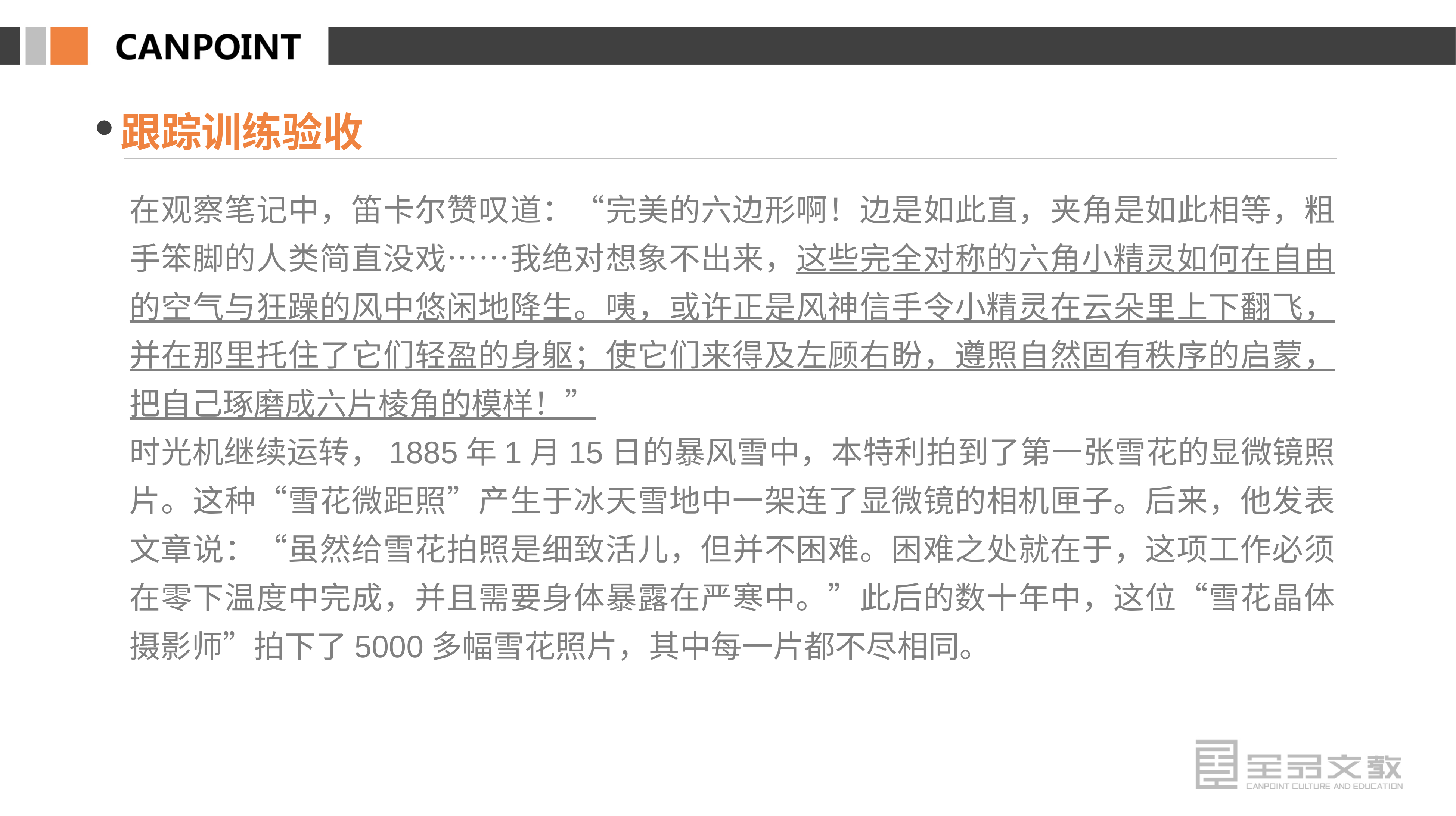

跟踪训练验收

在观察笔记中，笛卡尔赞叹道：“完美的六边形啊！边是如此直，夹角是如此相等，粗手笨脚的人类简直没戏……我绝对想象不出来，这些完全对称的六角小精灵如何在自由的空气与狂躁的风中悠闲地降生。咦，或许正是风神信手令小精灵在云朵里上下翻飞，并在那里托住了它们轻盈的身躯；使它们来得及左顾右盼，遵照自然固有秩序的启蒙，把自己琢磨成六片棱角的模样！”
时光机继续运转，1885年1月15日的暴风雪中，本特利拍到了第一张雪花的显微镜照片。这种“雪花微距照”产生于冰天雪地中一架连了显微镜的相机匣子。后来，他发表文章说：“虽然给雪花拍照是细致活儿，但并不困难。困难之处就在于，这项工作必须在零下温度中完成，并且需要身体暴露在严寒中。”此后的数十年中，这位“雪花晶体摄影师”拍下了5000多幅雪花照片，其中每一片都不尽相同。